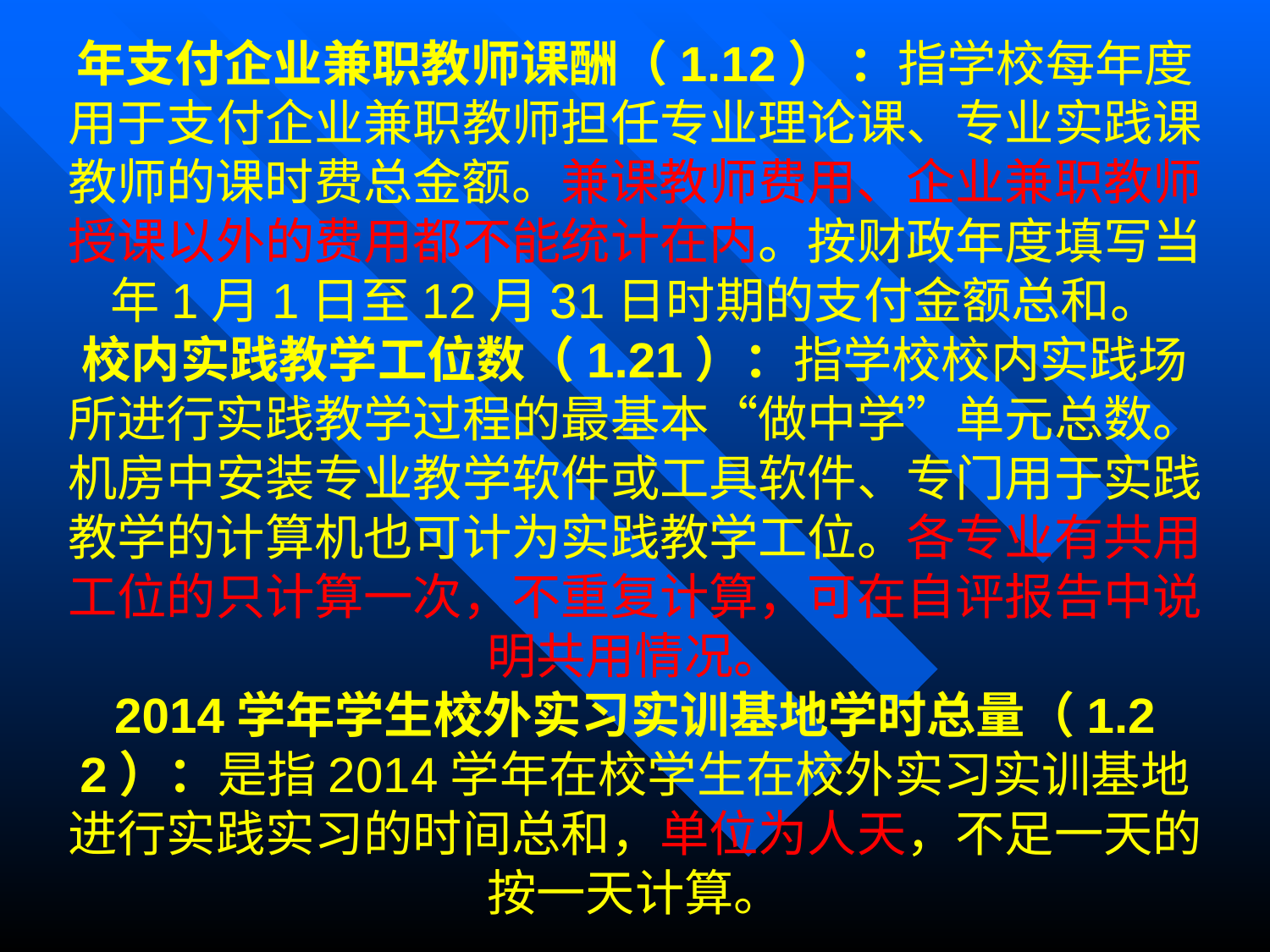

年支付企业兼职教师课酬（1.12） ：指学校每年度用于支付企业兼职教师担任专业理论课、专业实践课教师的课时费总金额。兼课教师费用、企业兼职教师授课以外的费用都不能统计在内。按财政年度填写当年1月1日至12月31日时期的支付金额总和。
校内实践教学工位数（1.21）：指学校校内实践场所进行实践教学过程的最基本“做中学”单元总数。机房中安装专业教学软件或工具软件、专门用于实践教学的计算机也可计为实践教学工位。各专业有共用工位的只计算一次，不重复计算，可在自评报告中说明共用情况。
2014学年学生校外实习实训基地学时总量（1.22）：是指2014学年在校学生在校外实习实训基地进行实践实习的时间总和，单位为人天，不足一天的按一天计算。